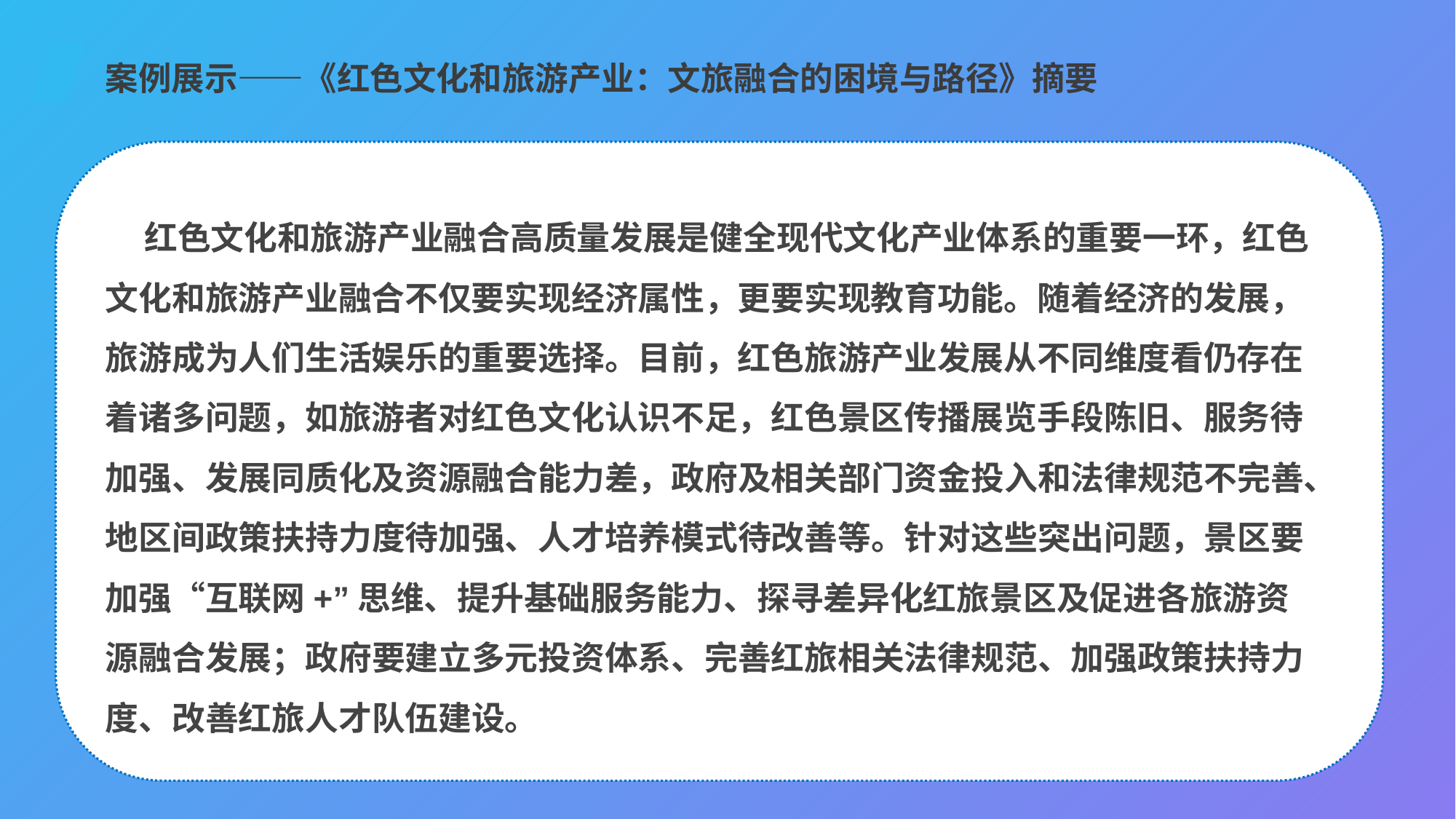

案例展示——《红色文化和旅游产业：文旅融合的困境与路径》摘要

红色文化和旅游产业融合高质量发展是健全现代文化产业体系的重要一环，红色文化和旅游产业融合不仅要实现经济属性，更要实现教育功能。随着经济的发展，旅游成为人们生活娱乐的重要选择。目前，红色旅游产业发展从不同维度看仍存在着诸多问题，如旅游者对红色文化认识不足，红色景区传播展览手段陈旧、服务待加强、发展同质化及资源融合能力差，政府及相关部门资金投入和法律规范不完善、地区间政策扶持力度待加强、人才培养模式待改善等。针对这些突出问题，景区要加强“互联网+”思维、提升基础服务能力、探寻差异化红旅景区及促进各旅游资源融合发展；政府要建立多元投资体系、完善红旅相关法律规范、加强政策扶持力度、改善红旅人才队伍建设。